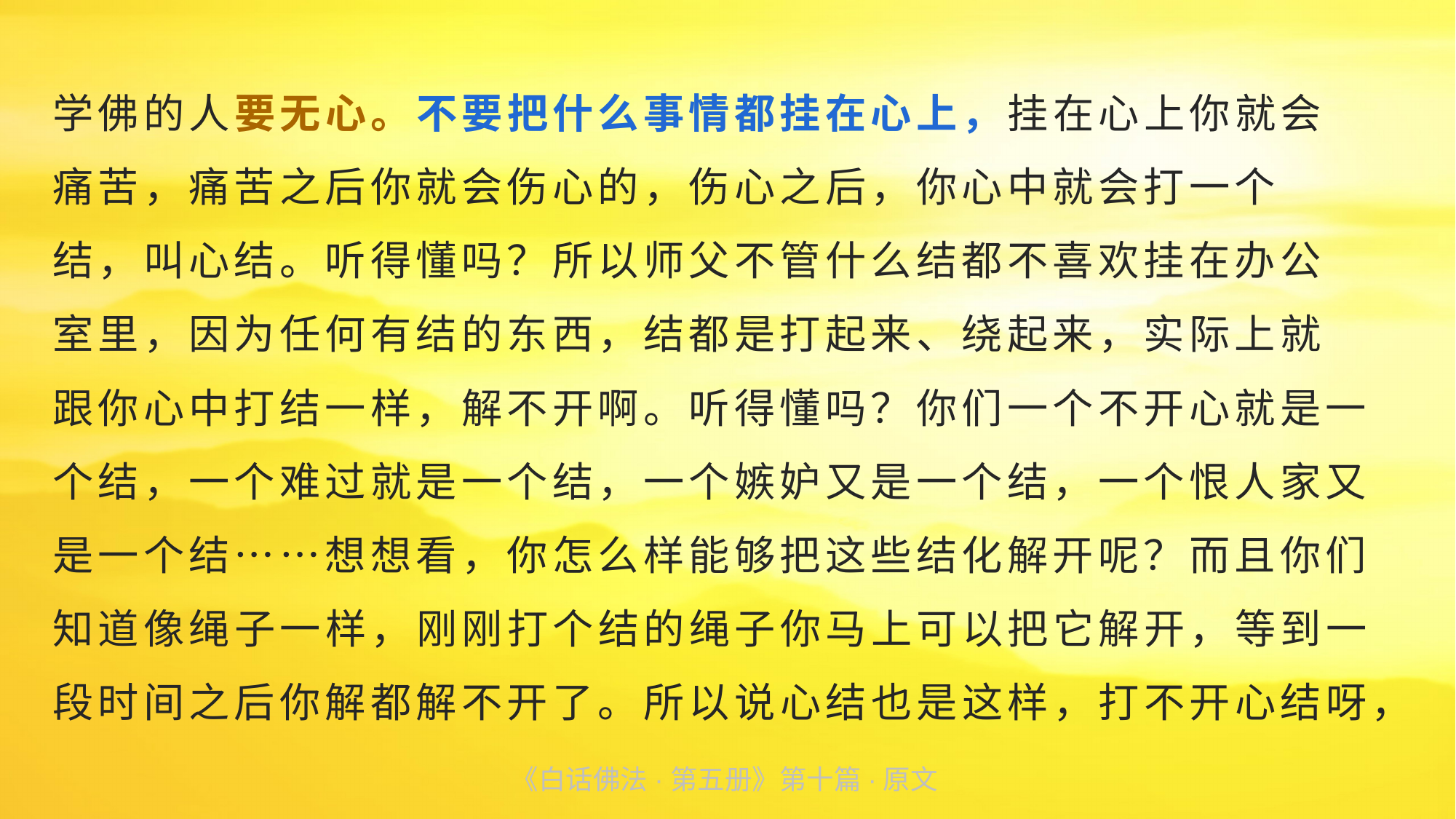

学佛的人要无心。不要把什么事情都挂在心上，挂在心上你就会
痛苦，痛苦之后你就会伤心的，伤心之后，你心中就会打一个
结，叫心结。听得懂吗？所以师父不管什么结都不喜欢挂在办公
室里，因为任何有结的东西，结都是打起来、绕起来，实际上就
跟你心中打结一样，解不开啊。听得懂吗？你们一个不开心就是一个结，一个难过就是一个结，一个嫉妒又是一个结，一个恨人家又是一个结……想想看，你怎么样能够把这些结化解开呢？而且你们知道像绳子一样，刚刚打个结的绳子你马上可以把它解开，等到一段时间之后你解都解不开了。所以说心结也是这样，打不开心结呀，
《白话佛法·第五册》第十篇·原文